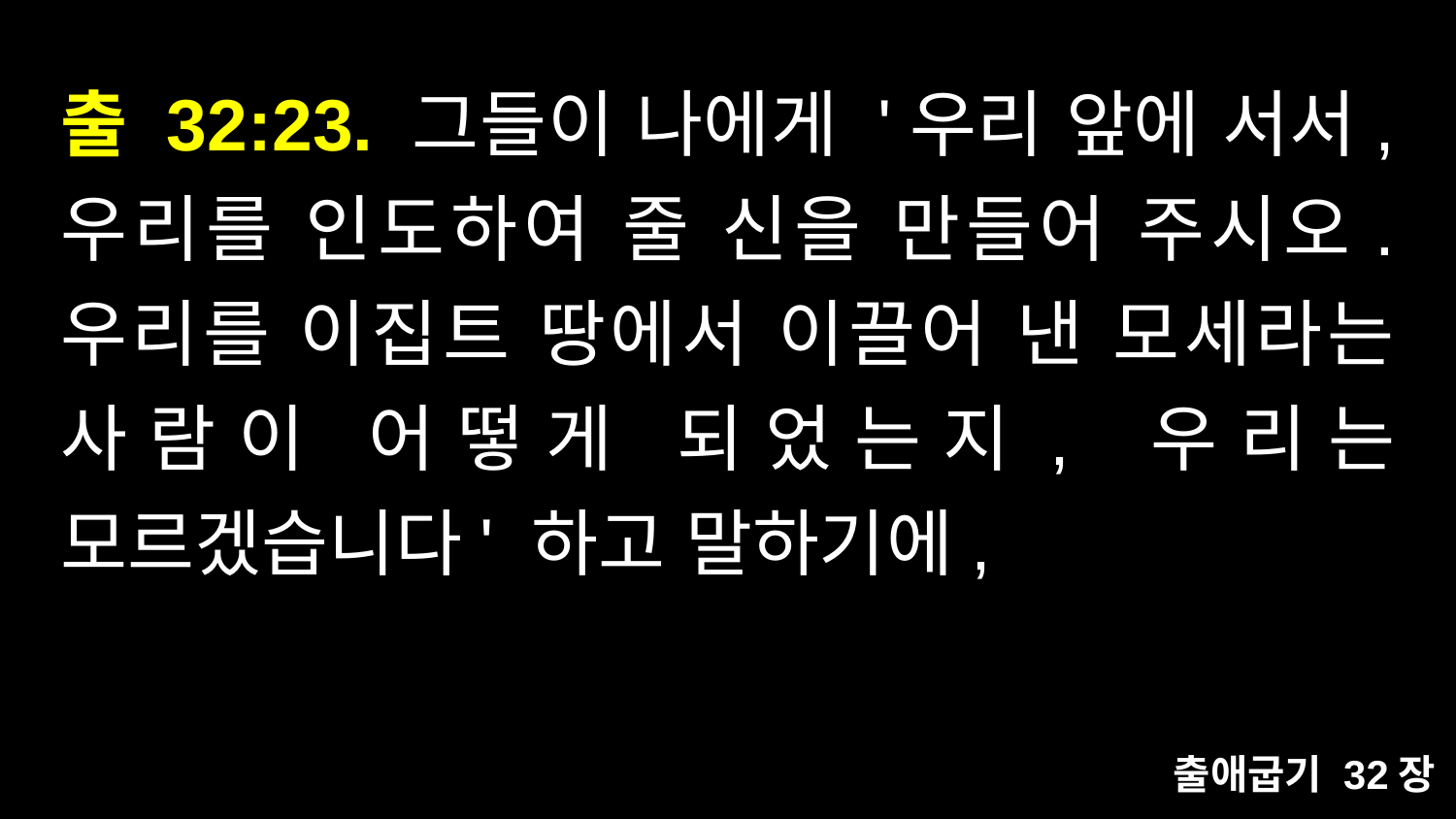

# 출 32:23. 그들이 나에게 '우리 앞에 서서, 우리를 인도하여 줄 신을 만들어 주시오. 우리를 이집트 땅에서 이끌어 낸 모세라는 사람이 어떻게 되었는지, 우리는 모르겠습니다' 하고 말하기에,
출애굽기 32장